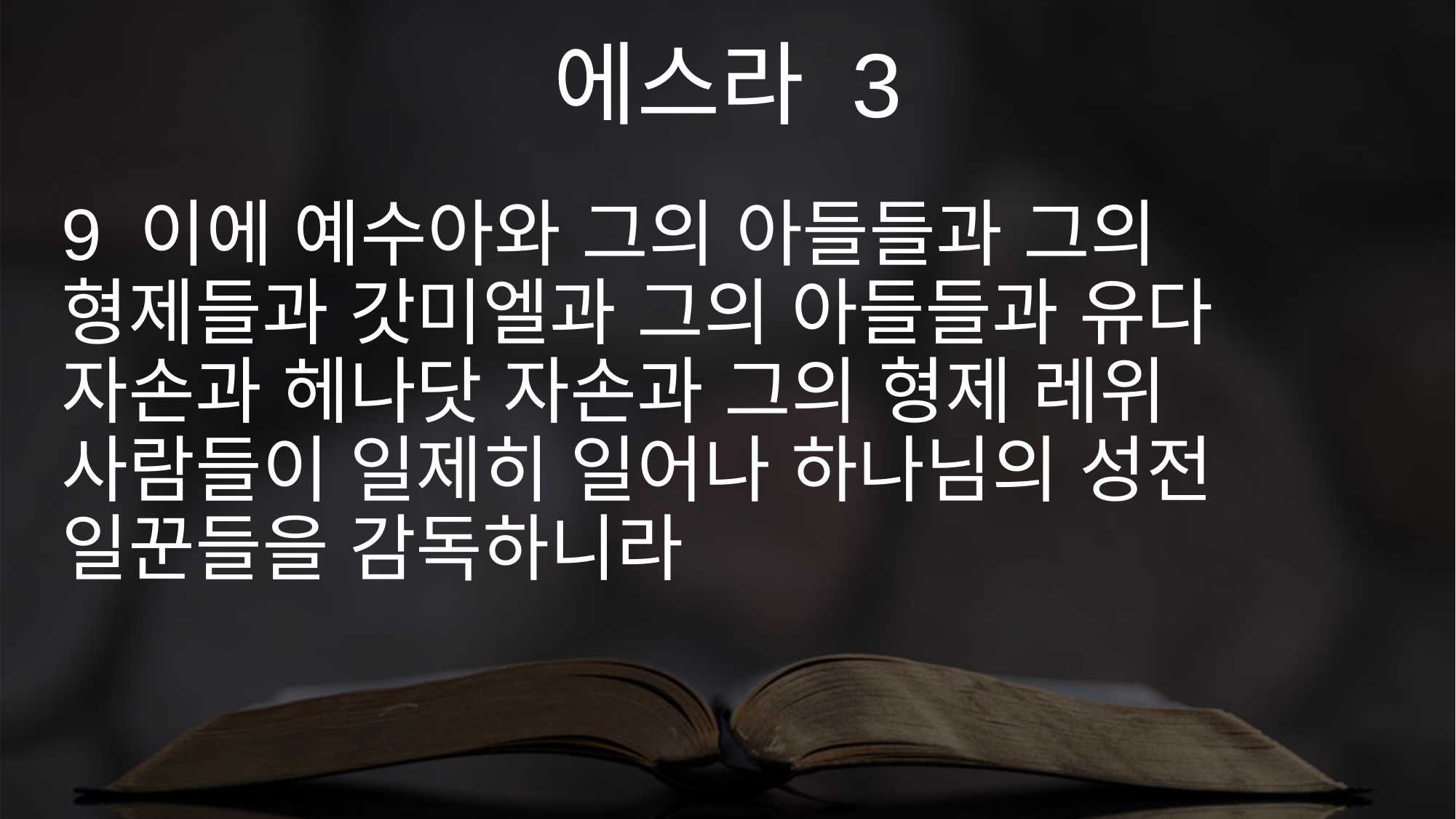

에스라 3
9 이에 예수아와 그의 아들들과 그의 형제들과 갓미엘과 그의 아들들과 유다 자손과 헤나닷 자손과 그의 형제 레위 사람들이 일제히 일어나 하나님의 성전 일꾼들을 감독하니라